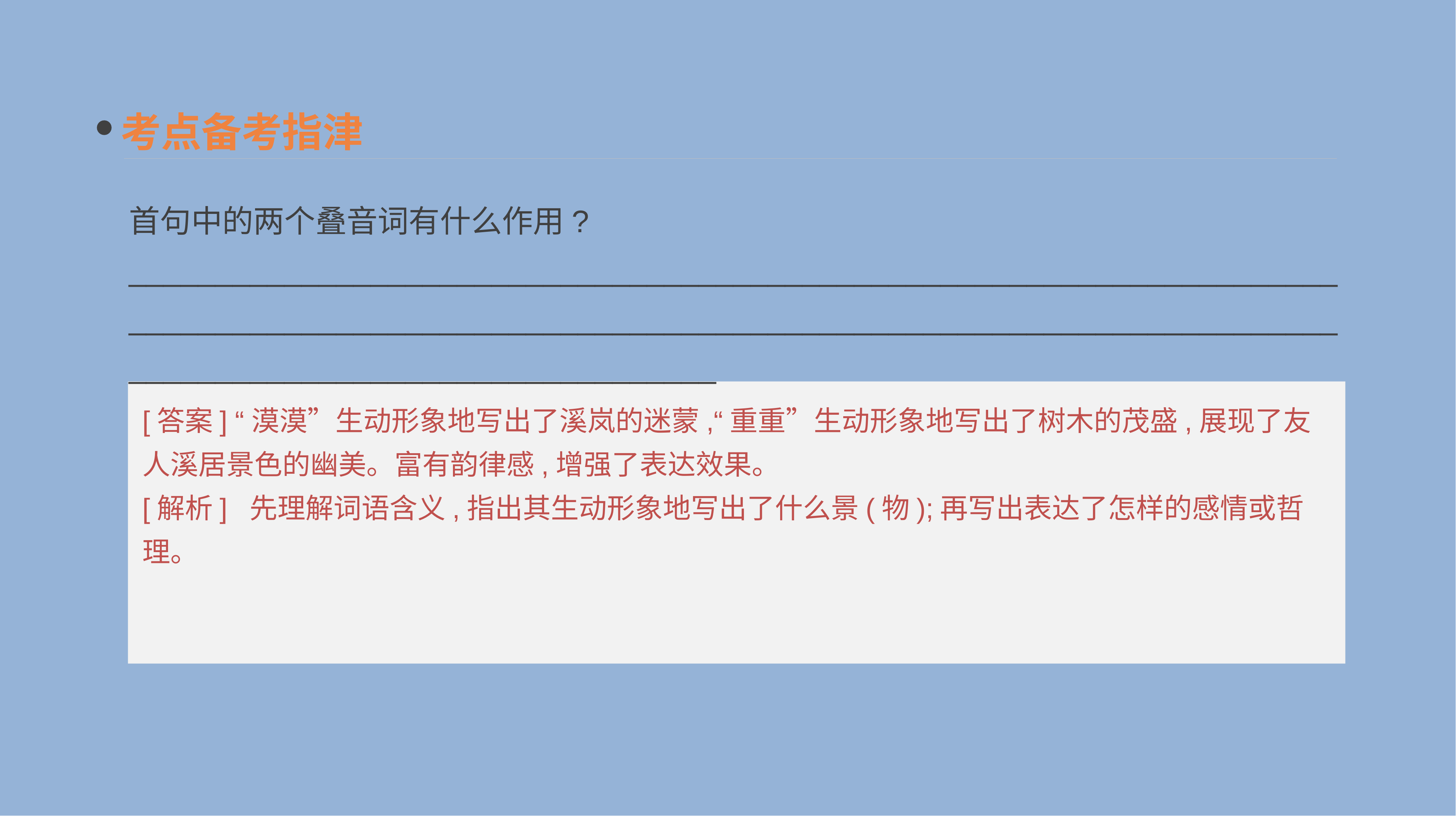

考点备考指津

首句中的两个叠音词有什么作用?
______________________________________________________________________________________________________________________________________________________________________________

[答案] “漠漠”生动形象地写出了溪岚的迷蒙,“重重”生动形象地写出了树木的茂盛,展现了友人溪居景色的幽美。富有韵律感,增强了表达效果。
[解析]  先理解词语含义,指出其生动形象地写出了什么景(物);再写出表达了怎样的感情或哲理。